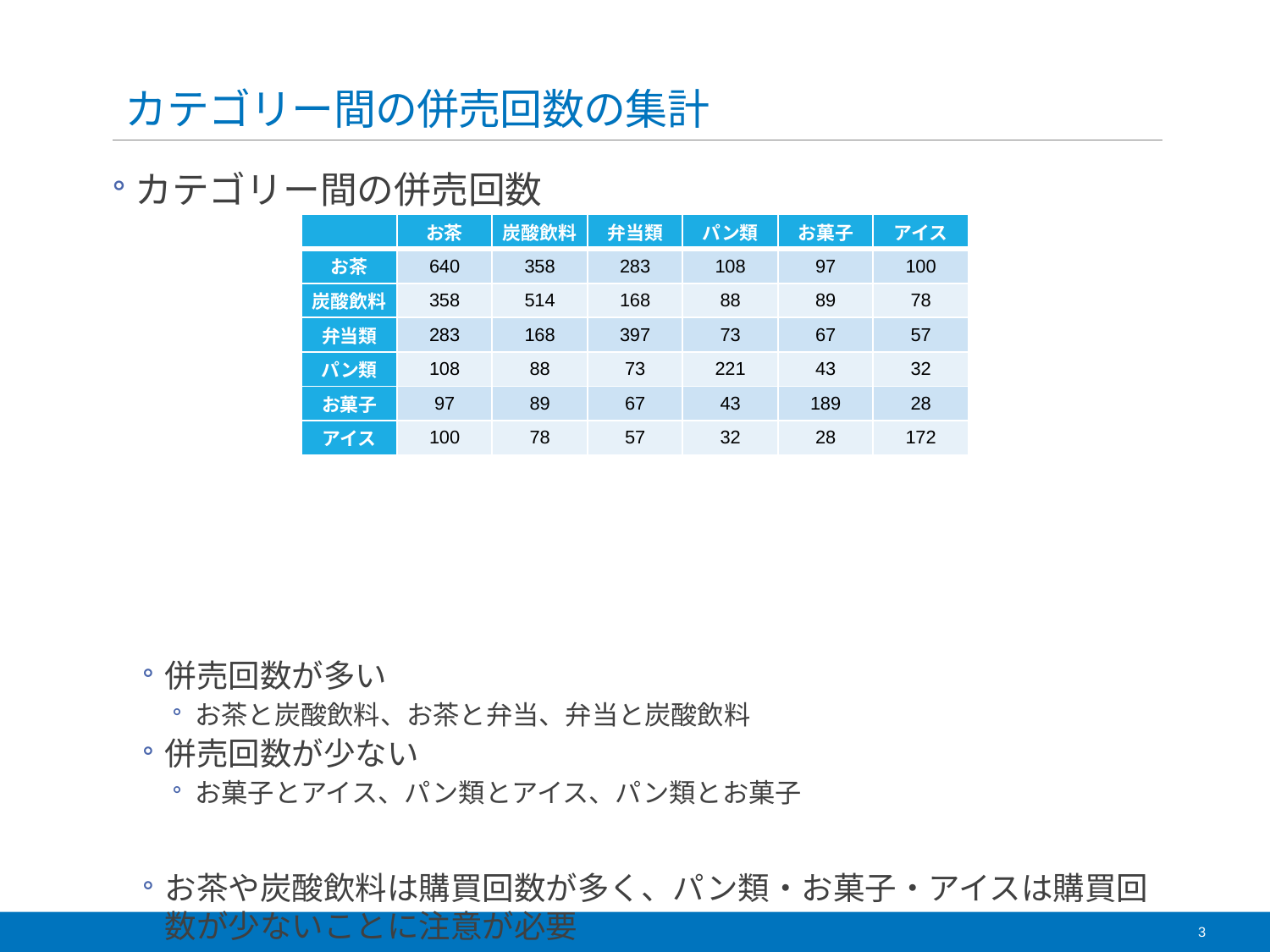

# カテゴリー間の併売回数の集計
カテゴリー間の併売回数

併売回数が多い
お茶と炭酸飲料、お茶と弁当、弁当と炭酸飲料
併売回数が少ない
お菓子とアイス、パン類とアイス、パン類とお菓子

お茶や炭酸飲料は購買回数が多く、パン類・お菓子・アイスは購買回数が少ないことに注意が必要

|  | お茶 | 炭酸飲料 | 弁当類 | パン類 | お菓子 | アイス |
| --- | --- | --- | --- | --- | --- | --- |
| お茶 | 640 | 358 | 283 | 108 | 97 | 100 |
| 炭酸飲料 | 358 | 514 | 168 | 88 | 89 | 78 |
| 弁当類 | 283 | 168 | 397 | 73 | 67 | 57 |
| パン類 | 108 | 88 | 73 | 221 | 43 | 32 |
| お菓子 | 97 | 89 | 67 | 43 | 189 | 28 |
| アイス | 100 | 78 | 57 | 32 | 28 | 172 |
3